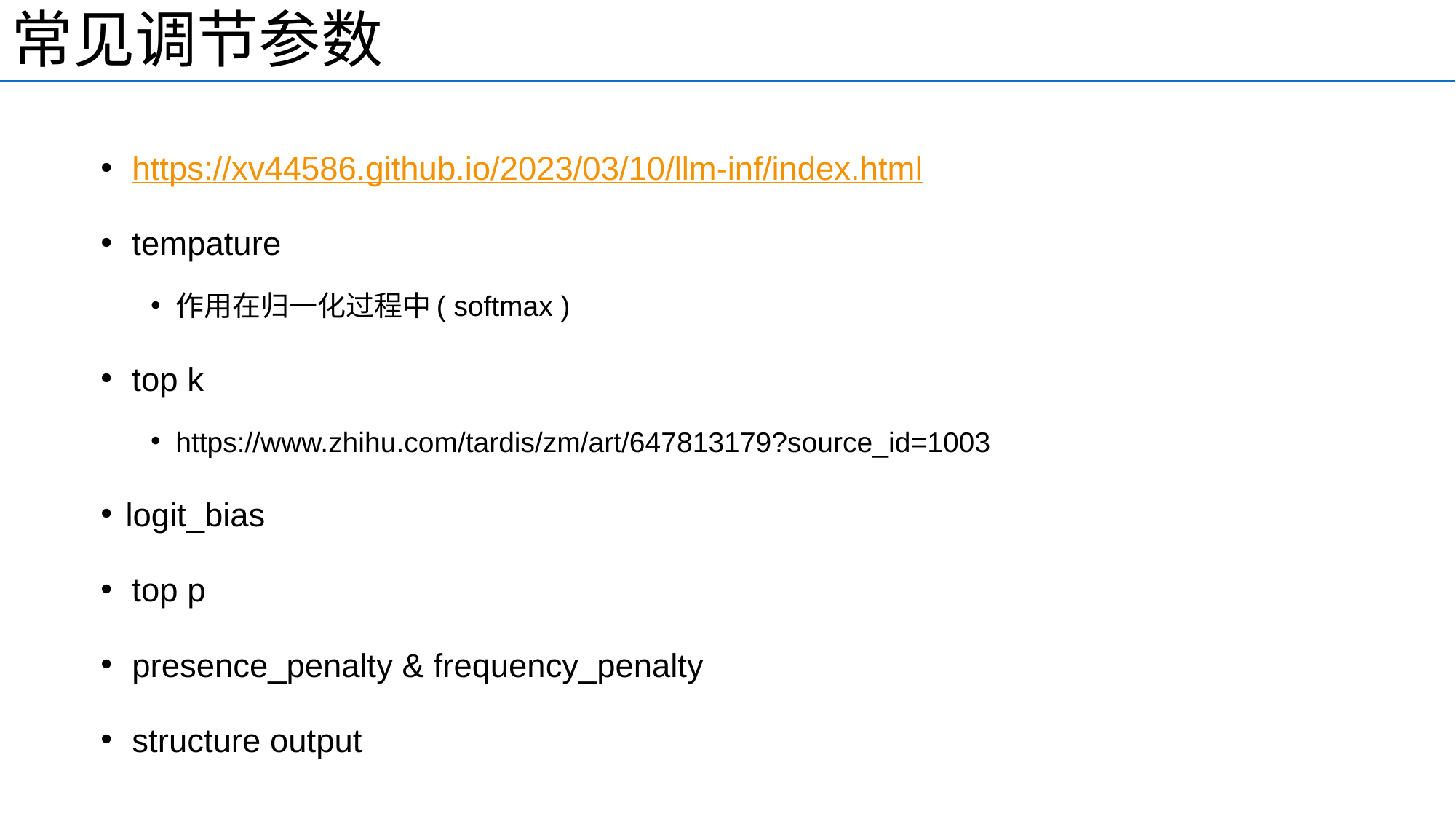

常见调节参数
https://xv44586.github.io/2023/03/10/llm-inf/index.html
tempature
作用在归一化过程中( softmax )
top k
https://www.zhihu.com/tardis/zm/art/647813179?source_id=1003
logit_bias
top p
presence_penalty & frequency_penalty
structure output